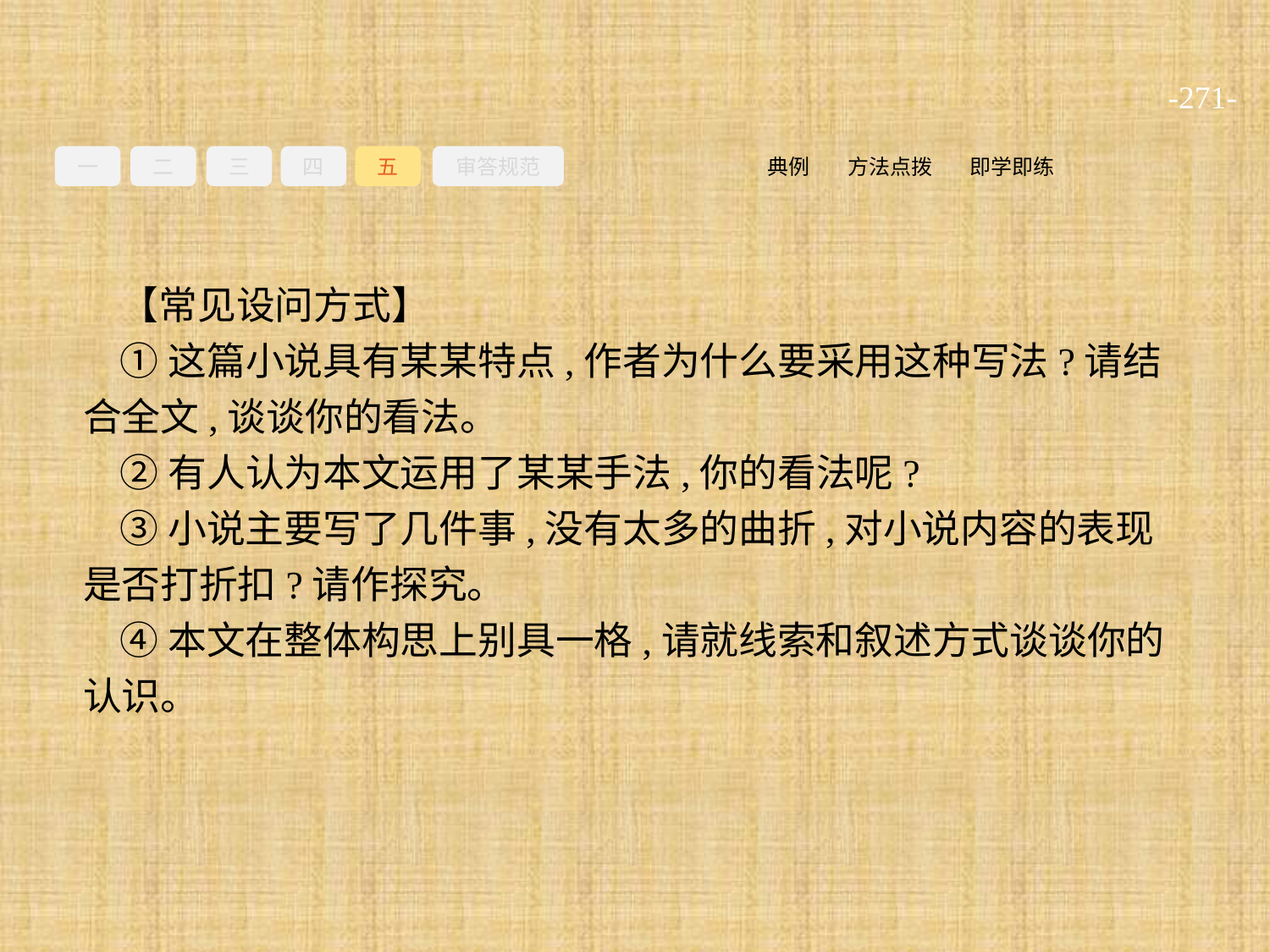

-271-
一
二
三
四
五
审答规范
即学即练
方法点拨
典例
【常见设问方式】
①这篇小说具有某某特点,作者为什么要采用这种写法?请结合全文,谈谈你的看法。
②有人认为本文运用了某某手法,你的看法呢?
③小说主要写了几件事,没有太多的曲折,对小说内容的表现是否打折扣?请作探究。
④本文在整体构思上别具一格,请就线索和叙述方式谈谈你的认识。